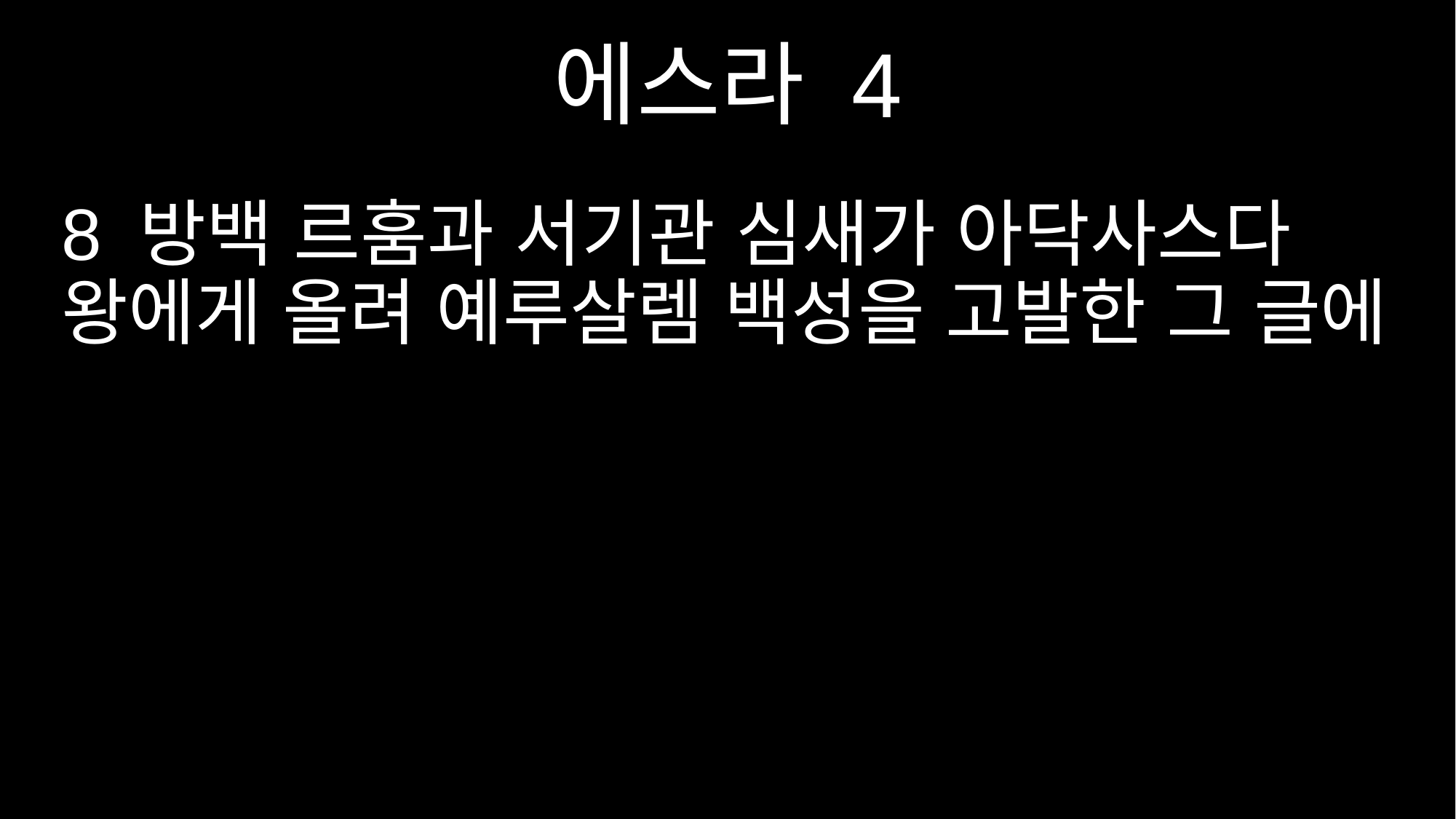

에스라 4
8 방백 르훔과 서기관 심새가 아닥사스다 왕에게 올려 예루살렘 백성을 고발한 그 글에